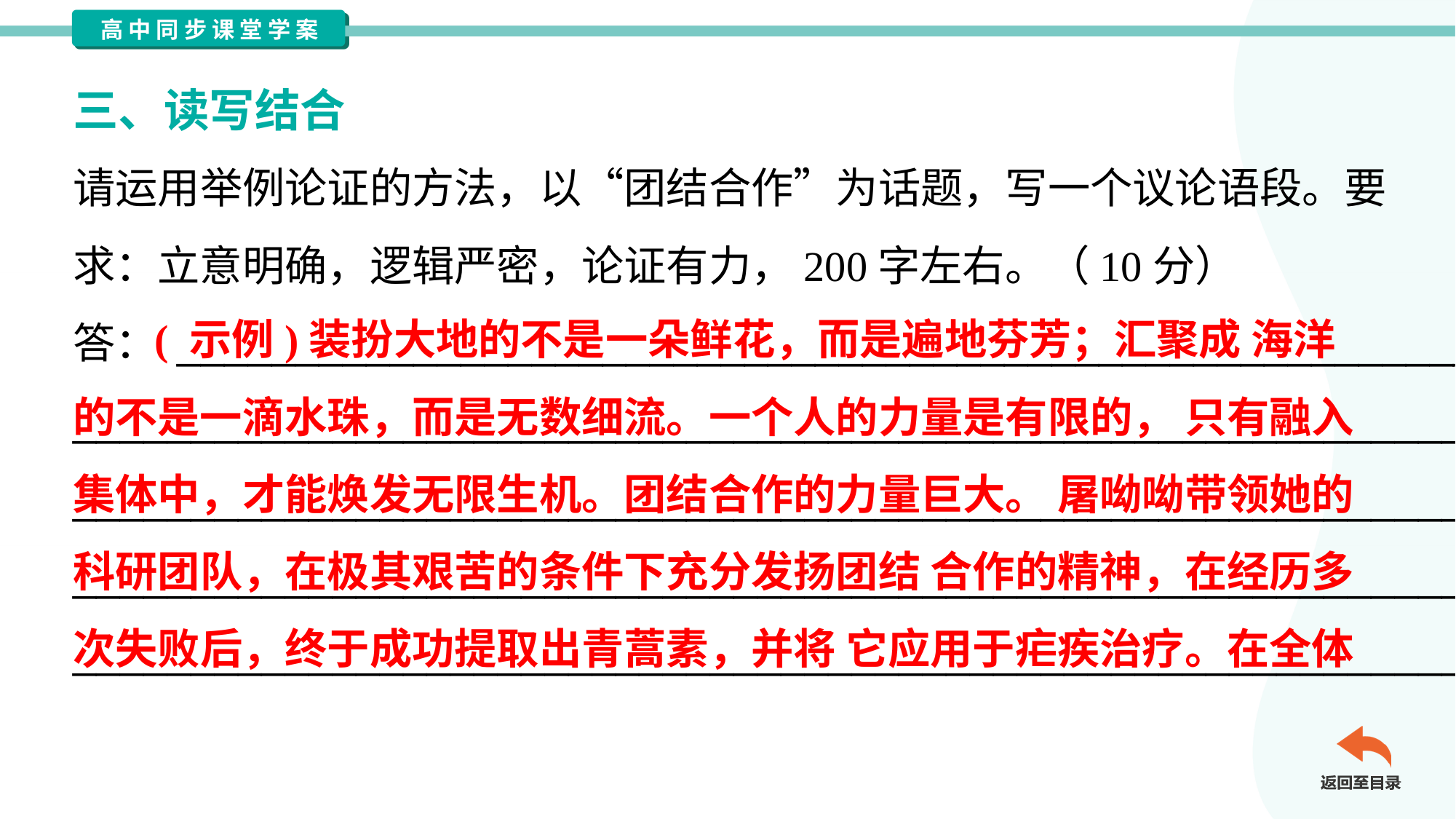

三、读写结合
请运用举例论证的方法，以“团结合作”为话题，写一个议论语段。要
求：立意明确，逻辑严密，论证有力，200字左右。（10分）
答： ________________________________________________________
_____________________________________________________________
_____________________________________________________________
_____________________________________________________________
_____________________________________________________________
       ( 示例)装扮大地的不是一朵鲜花，而是遍地芬芳；汇聚成 海洋
的不是一滴水珠，而是无数细流。一个人的力量是有限的， 只有融入
集体中，才能焕发无限生机。团结合作的力量巨大。 屠呦呦带领她的
科研团队，在极其艰苦的条件下充分发扬团结 合作的精神，在经历多
次失败后，终于成功提取出青蒿素，并将 它应用于疟疾治疗。在全体